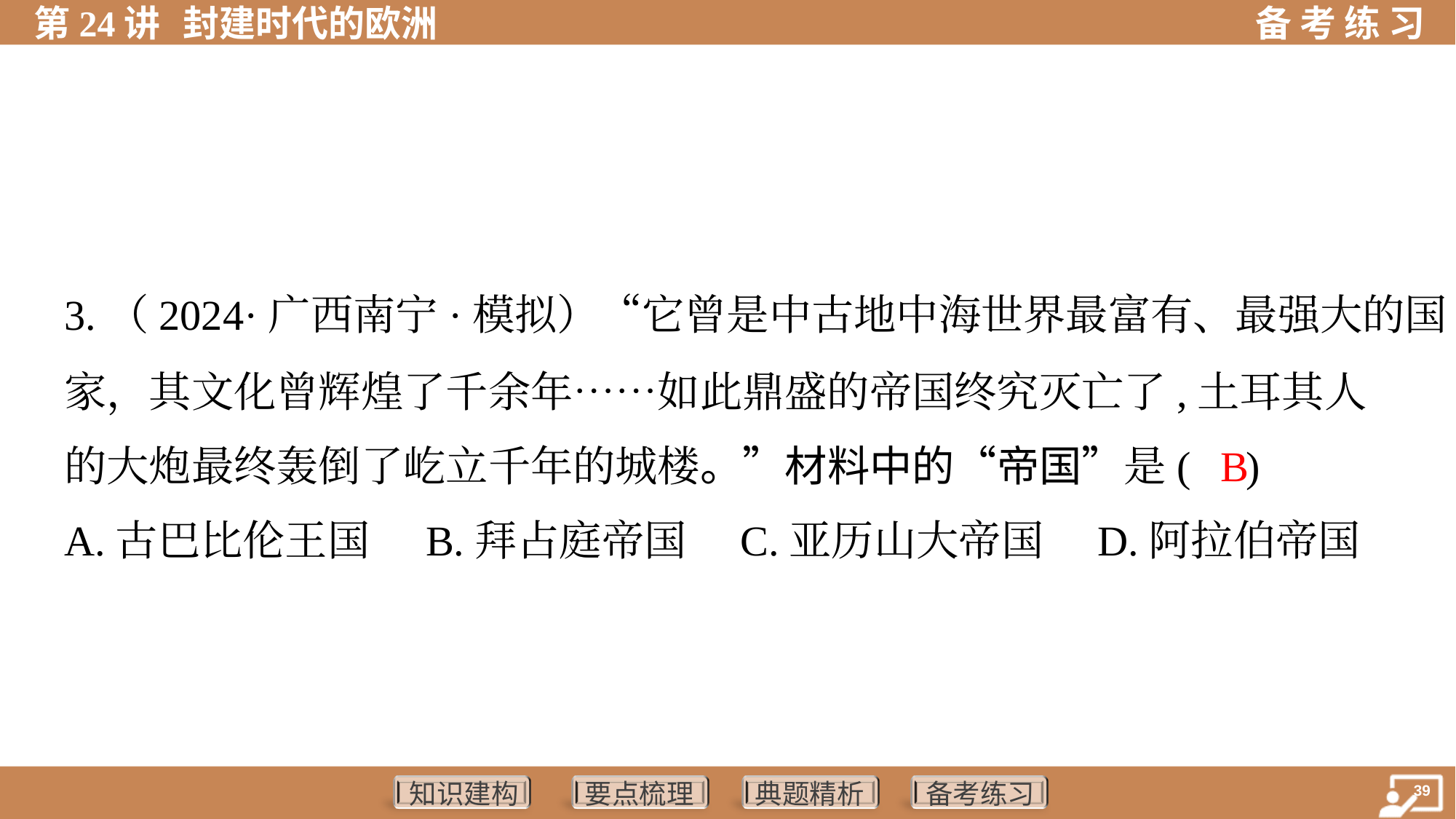

3.（2024·广西南宁·模拟）“它曾是中古地中海世界最富有、最强大的国
家，其文化曾辉煌了千余年……如此鼎盛的帝国终究灭亡了,土耳其人
的大炮最终轰倒了屹立千年的城楼。”材料中的“帝国”是(     )
   B
A.古巴比伦王国	B.拜占庭帝国	C.亚历山大帝国	D.阿拉伯帝国